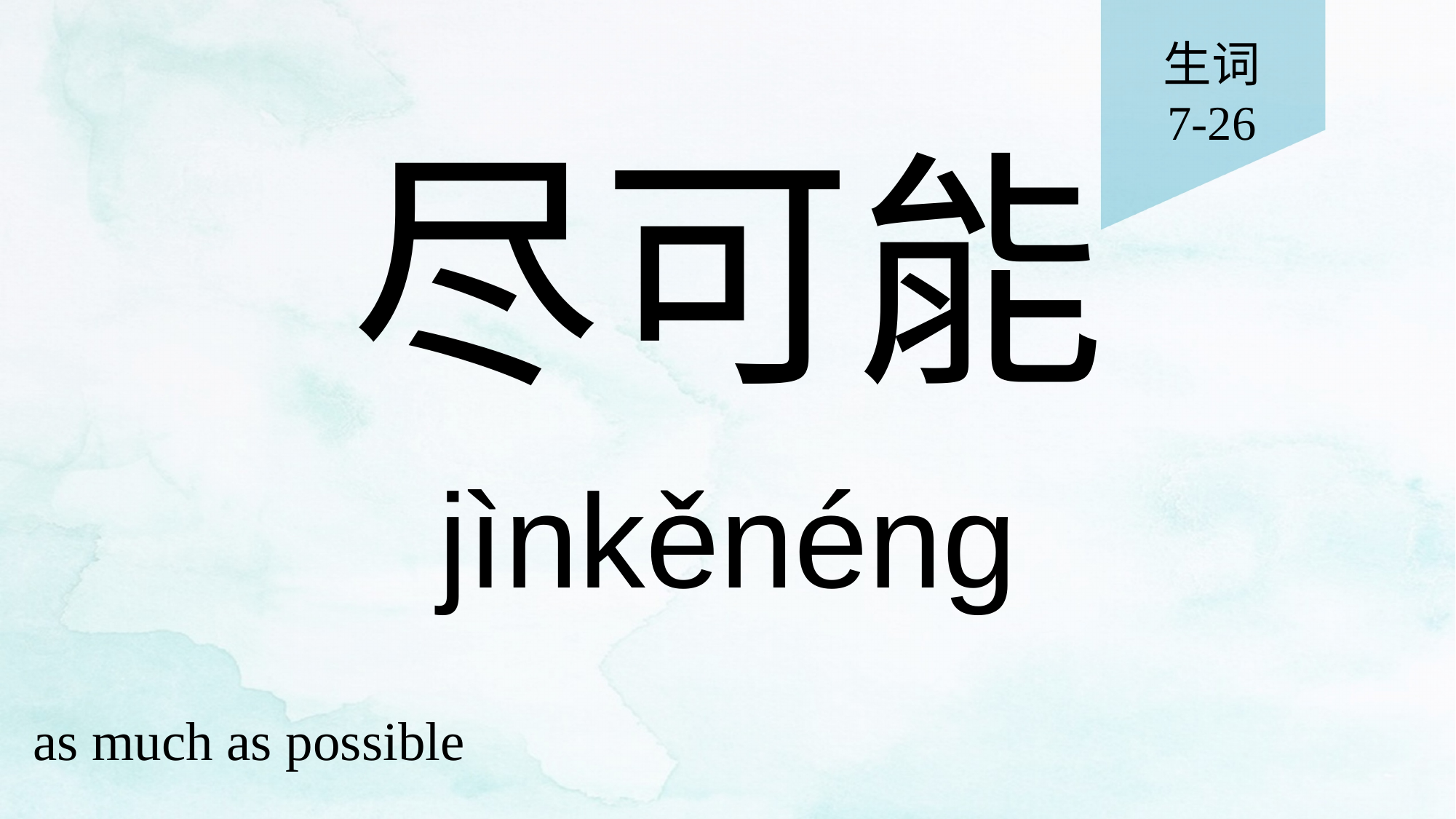

生词
7-26
# 尽可能
jìnkěnéng
as much as possible